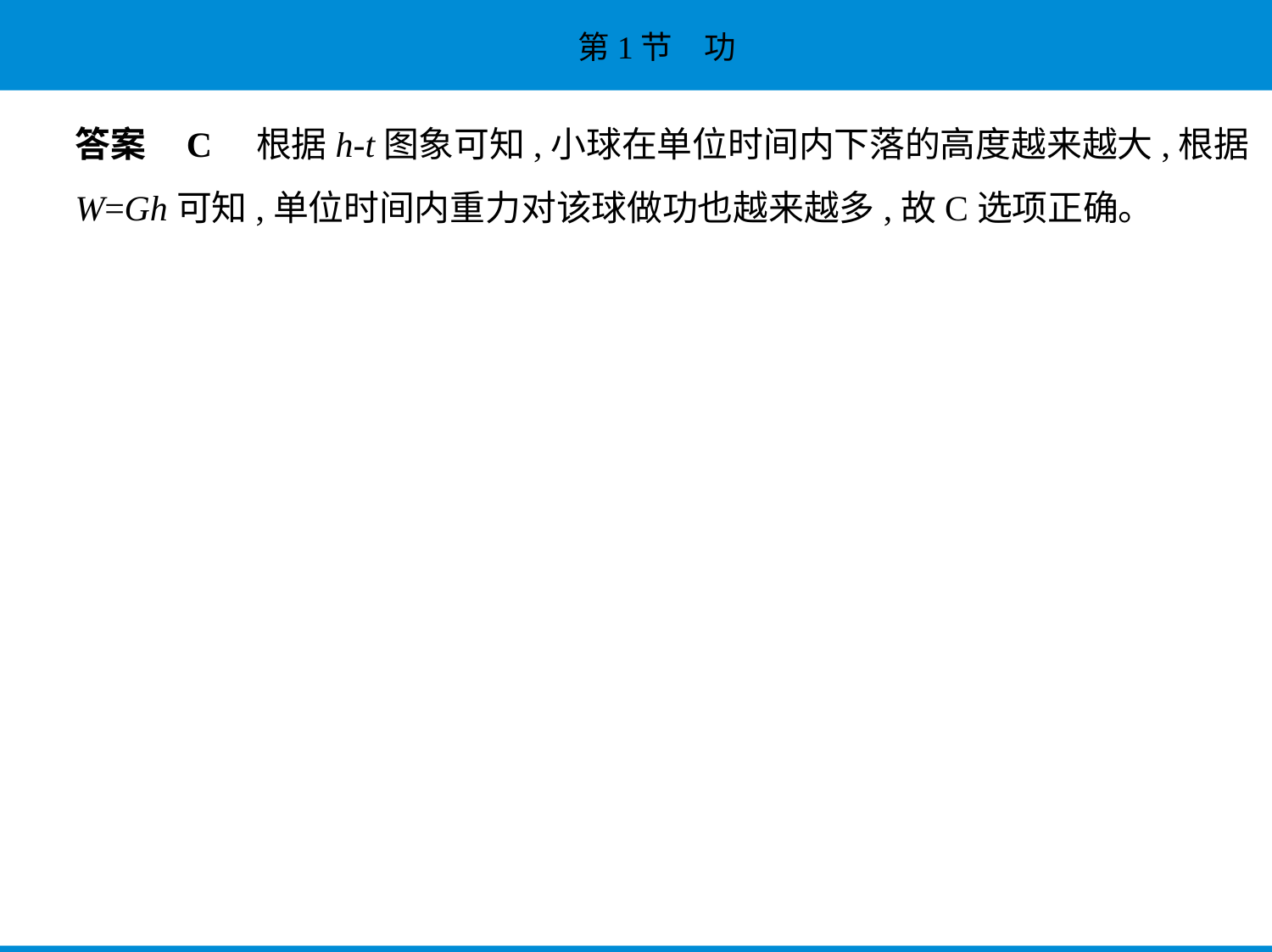

答案    C　根据h-t图象可知,小球在单位时间内下落的高度越来越大,根据
W=Gh可知,单位时间内重力对该球做功也越来越多,故C选项正确。